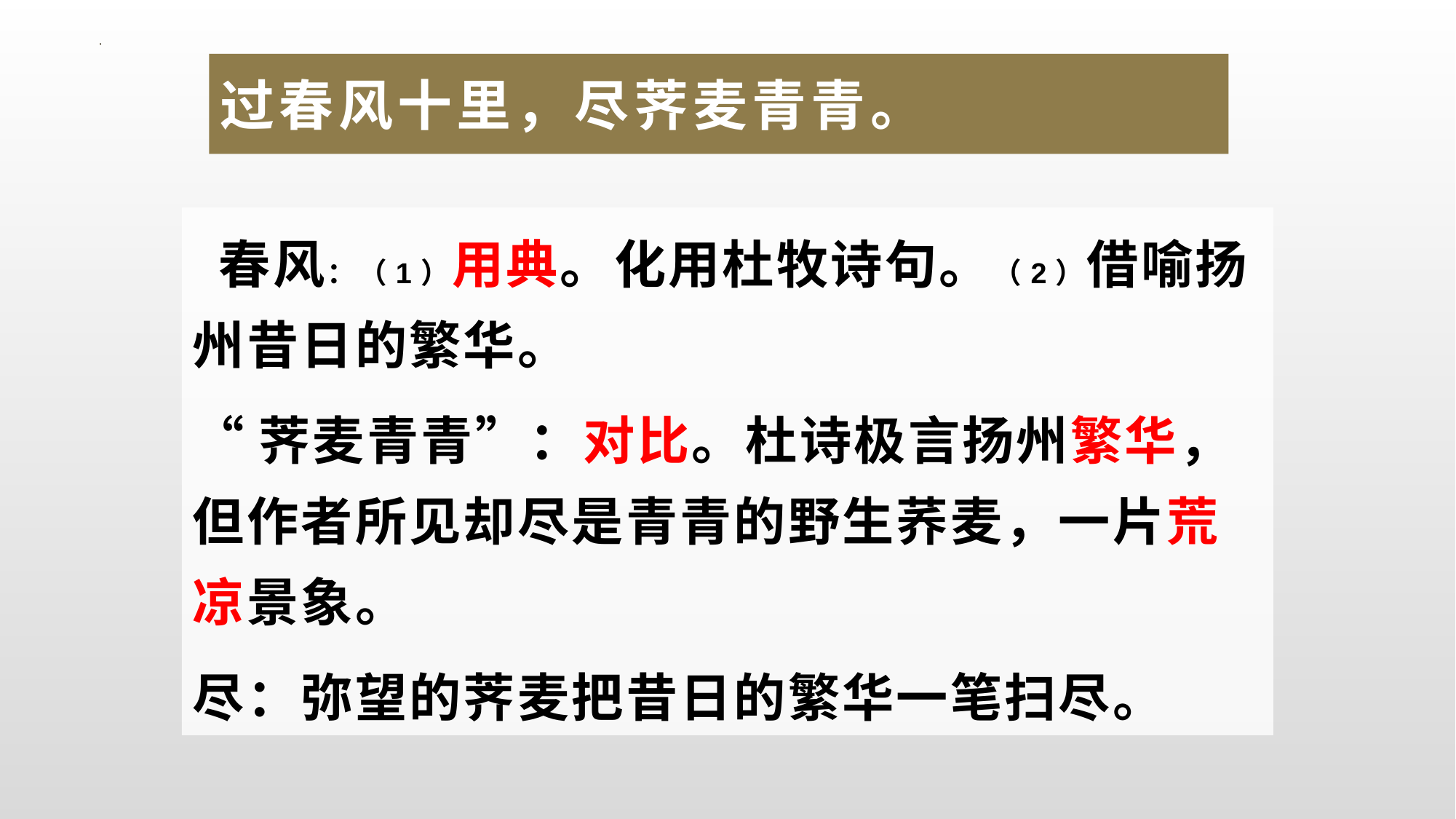

# 过春风十里，尽荠麦青青。
 春风：（1）用典。化用杜牧诗句。（2）借喻扬州昔日的繁华。
“荠麦青青”：对比。杜诗极言扬州繁华，但作者所见却尽是青青的野生荞麦，一片荒凉景象。
尽：弥望的荠麦把昔日的繁华一笔扫尽。